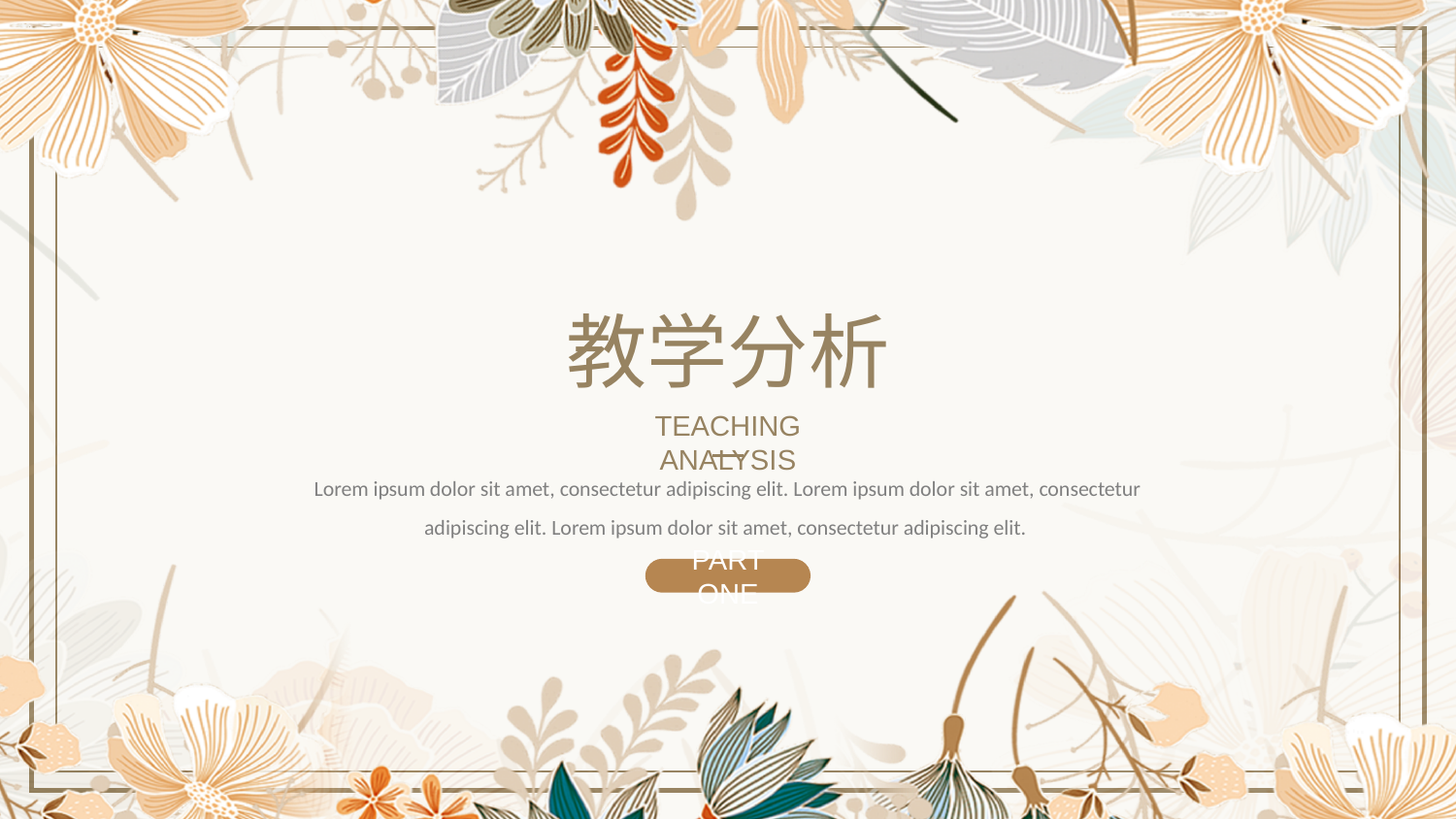

教学分析
TEACHING ANALYSIS
Lorem ipsum dolor sit amet, consectetur adipiscing elit. Lorem ipsum dolor sit amet, consectetur adipiscing elit. Lorem ipsum dolor sit amet, consectetur adipiscing elit.
PART ONE